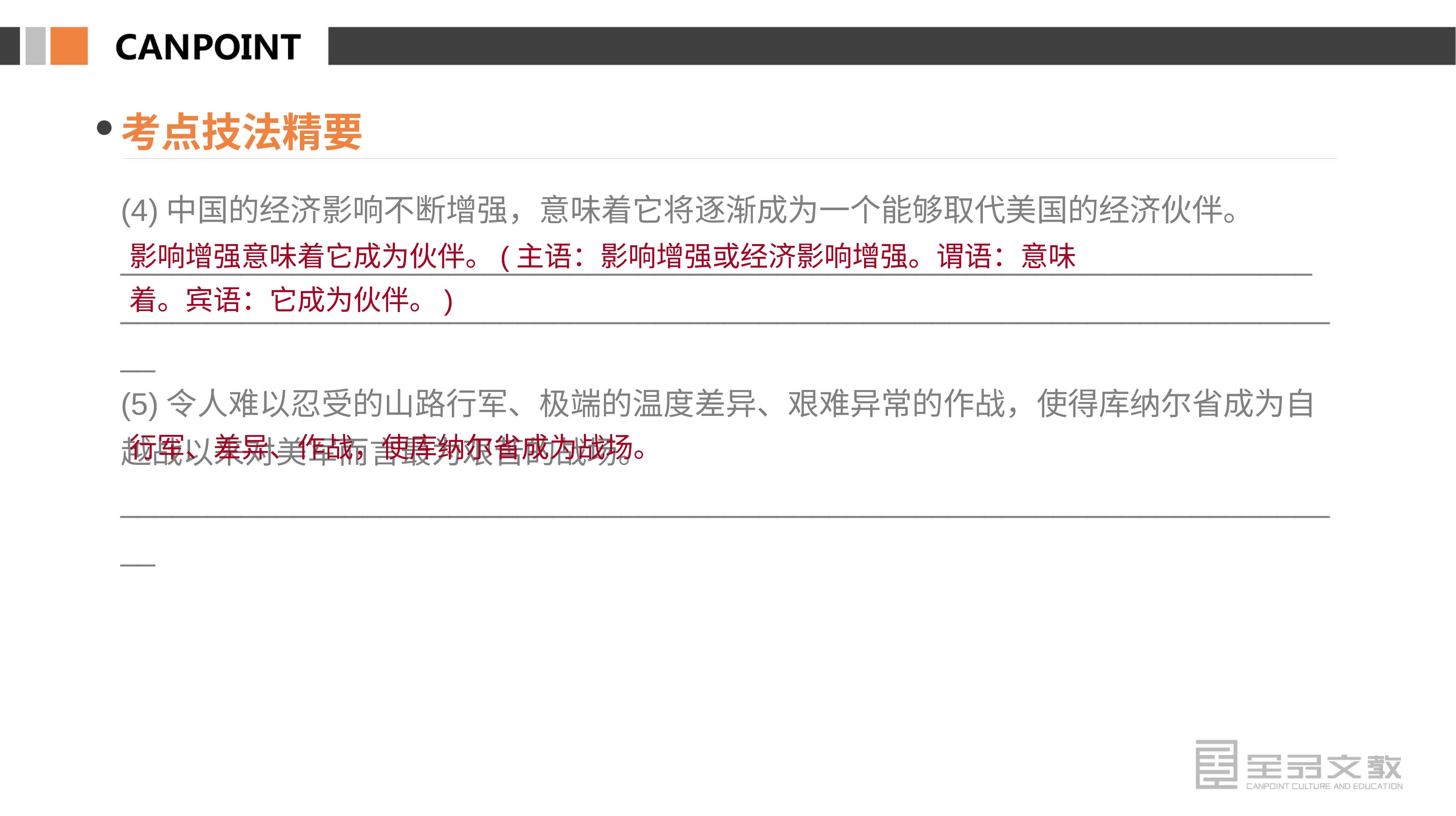

考点技法精要

(4)中国的经济影响不断增强，意味着它将逐渐成为一个能够取代美国的经济伙伴。
_____________________________________________________________________
________________________________________________________________________
(5)令人难以忍受的山路行军、极端的温度差异、艰难异常的作战，使得库纳尔省成为自越战以来对美军而言最为艰苦的战场。
________________________________________________________________________
影响增强意味着它成为伙伴。(主语：影响增强或经济影响增强。谓语：意味着。宾语：它成为伙伴。)
行军、差异、作战，使库纳尔省成为战场。